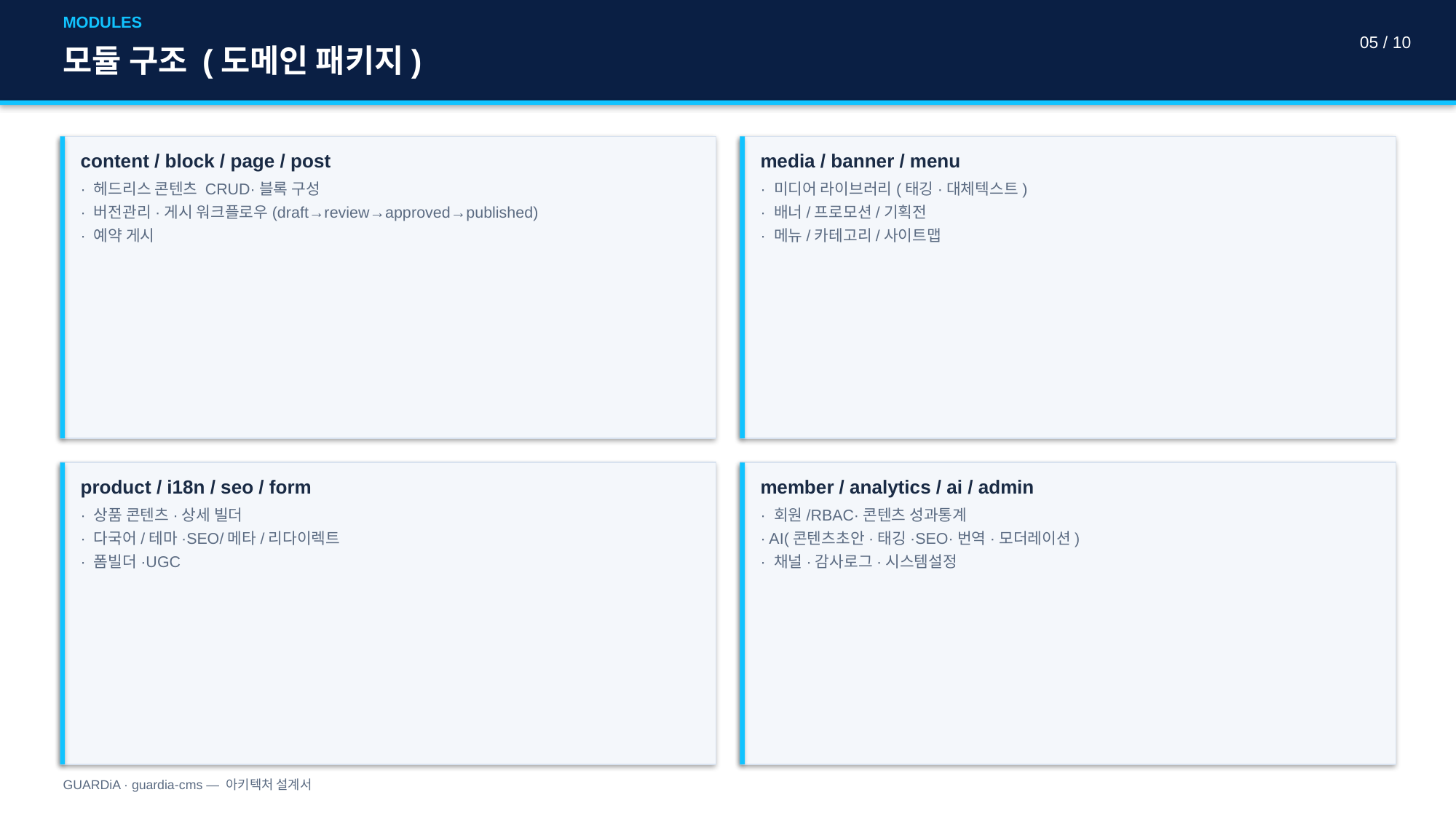

MODULES
05 / 10
모듈 구조 (도메인 패키지)

content / block / page / post
· 헤드리스 콘텐츠 CRUD·블록 구성
· 버전관리·게시 워크플로우(draft→review→approved→published)
· 예약 게시
media / banner / menu
· 미디어 라이브러리(태깅·대체텍스트)
· 배너/프로모션/기획전
· 메뉴/카테고리/사이트맵

product / i18n / seo / form
· 상품 콘텐츠·상세 빌더
· 다국어/테마·SEO/메타/리다이렉트
· 폼빌더·UGC
member / analytics / ai / admin
· 회원/RBAC·콘텐츠 성과통계
· AI(콘텐츠초안·태깅·SEO·번역·모더레이션)
· 채널·감사로그·시스템설정
GUARDiA · guardia-cms — 아키텍처 설계서